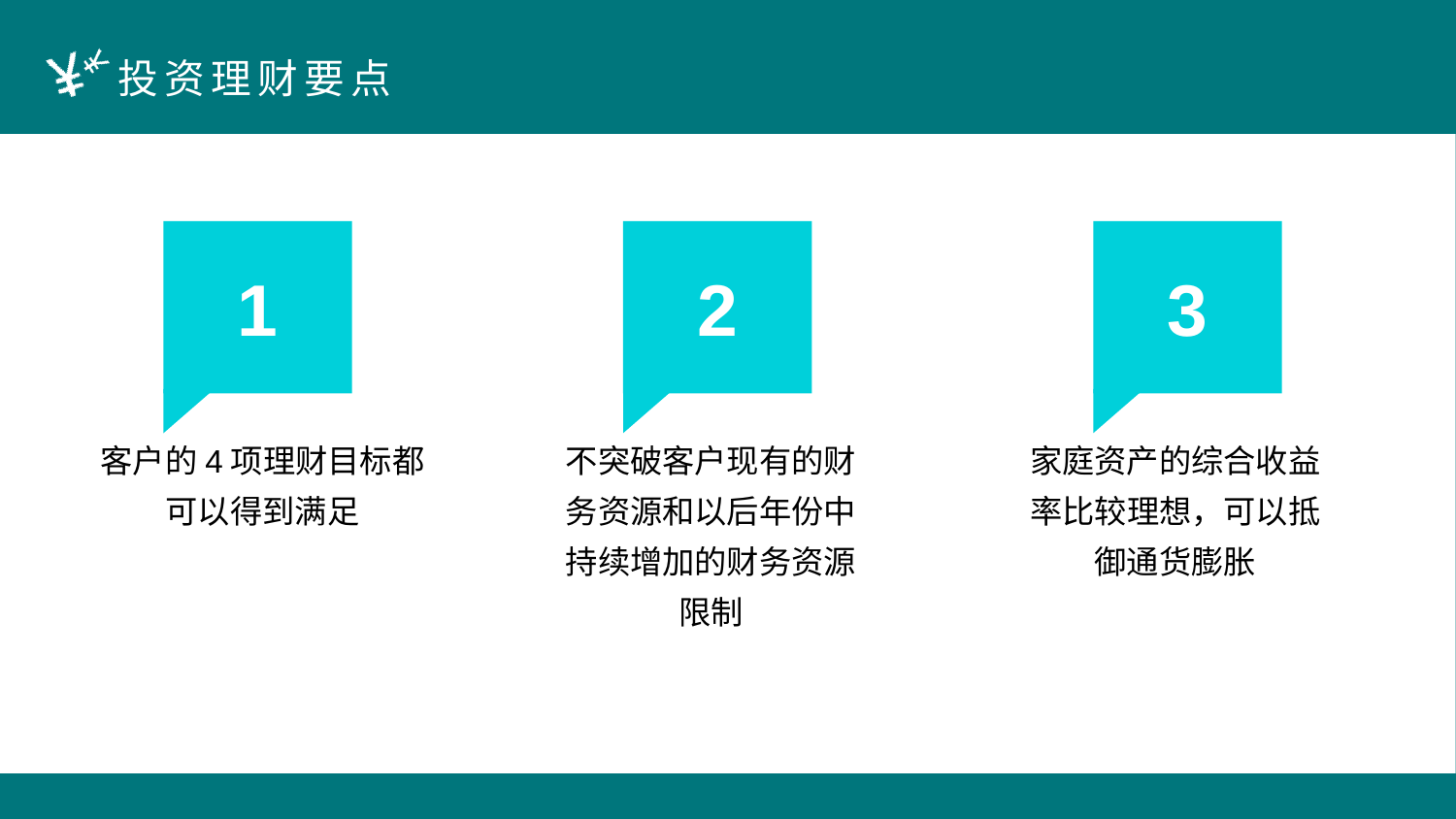

1

2

3

客户的4项理财目标都可以得到满足
不突破客户现有的财务资源和以后年份中持续增加的财务资源限制
家庭资产的综合收益率比较理想，可以抵御通货膨胀